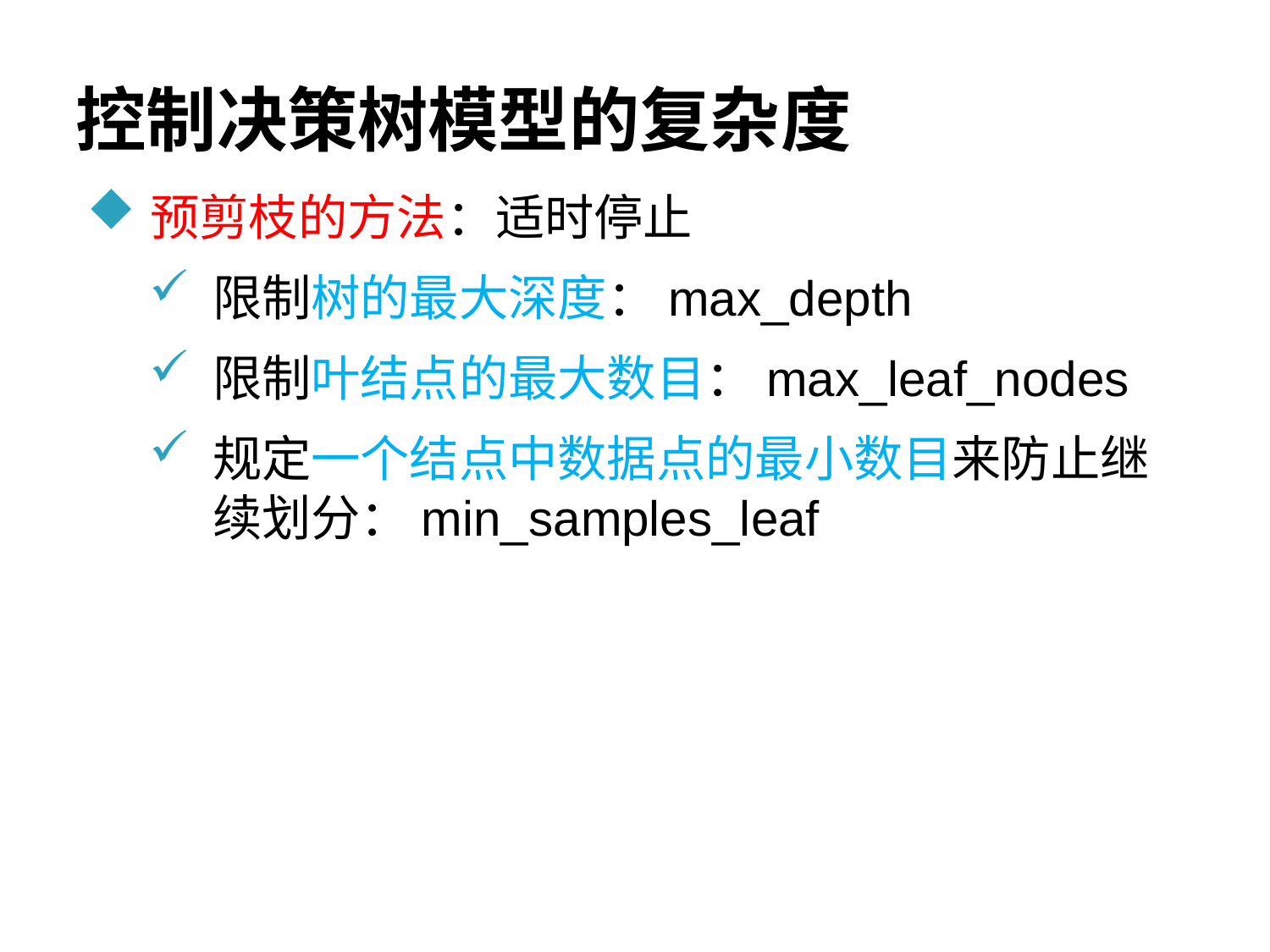

# 控制决策树模型的复杂度
预剪枝的方法：适时停止
限制树的最大深度：max_depth
限制叶结点的最大数目：max_leaf_nodes
规定一个结点中数据点的最小数目来防止继续划分：min_samples_leaf